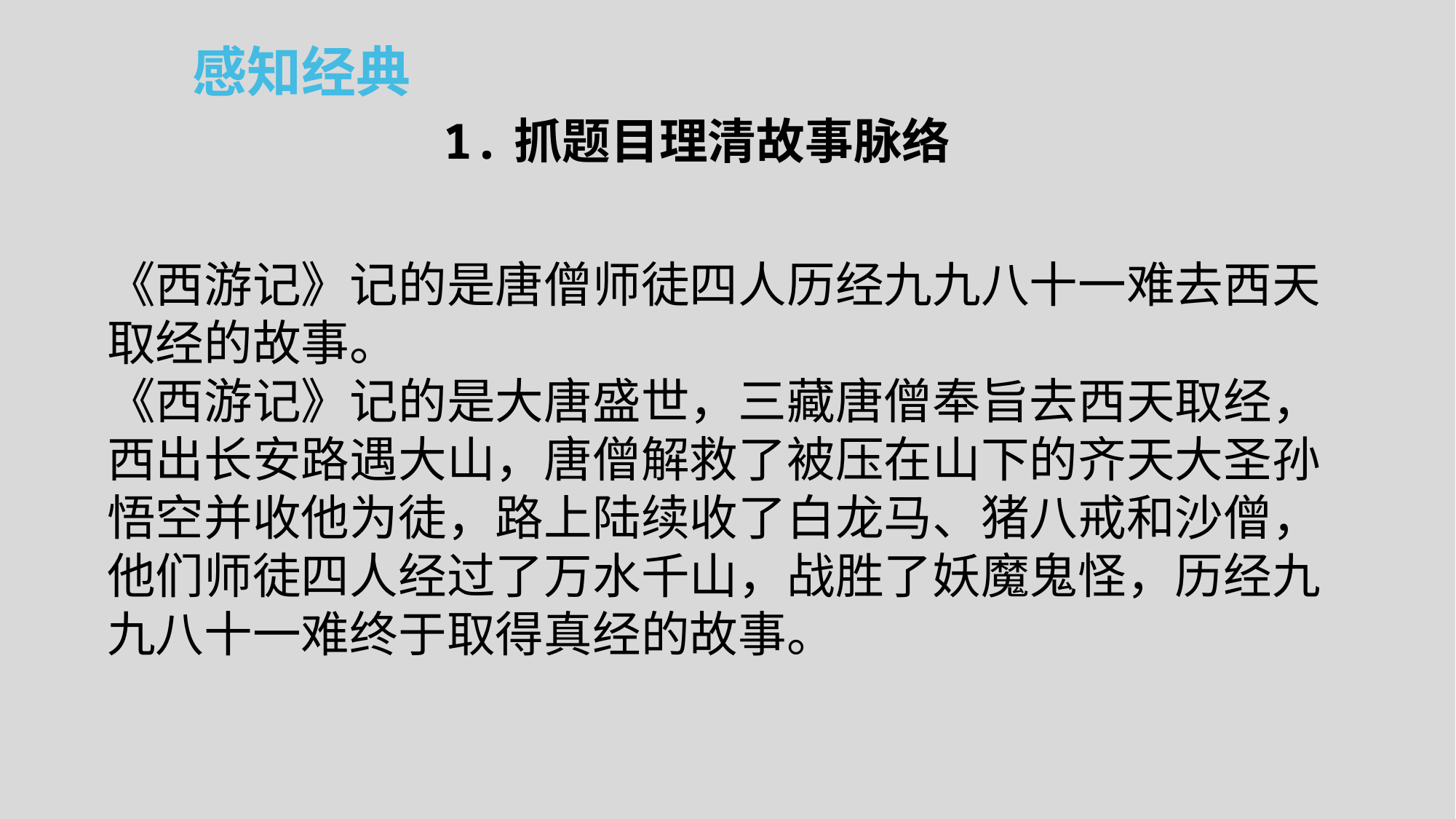

感知经典
1.抓题目理清故事脉络
《西游记》记的是唐僧师徒四人历经九九八十一难去西天取经的故事。
《西游记》记的是大唐盛世，三藏唐僧奉旨去西天取经，西出长安路遇大山，唐僧解救了被压在山下的齐天大圣孙悟空并收他为徒，路上陆续收了白龙马、猪八戒和沙僧，他们师徒四人经过了万水千山，战胜了妖魔鬼怪，历经九九八十一难终于取得真经的故事。